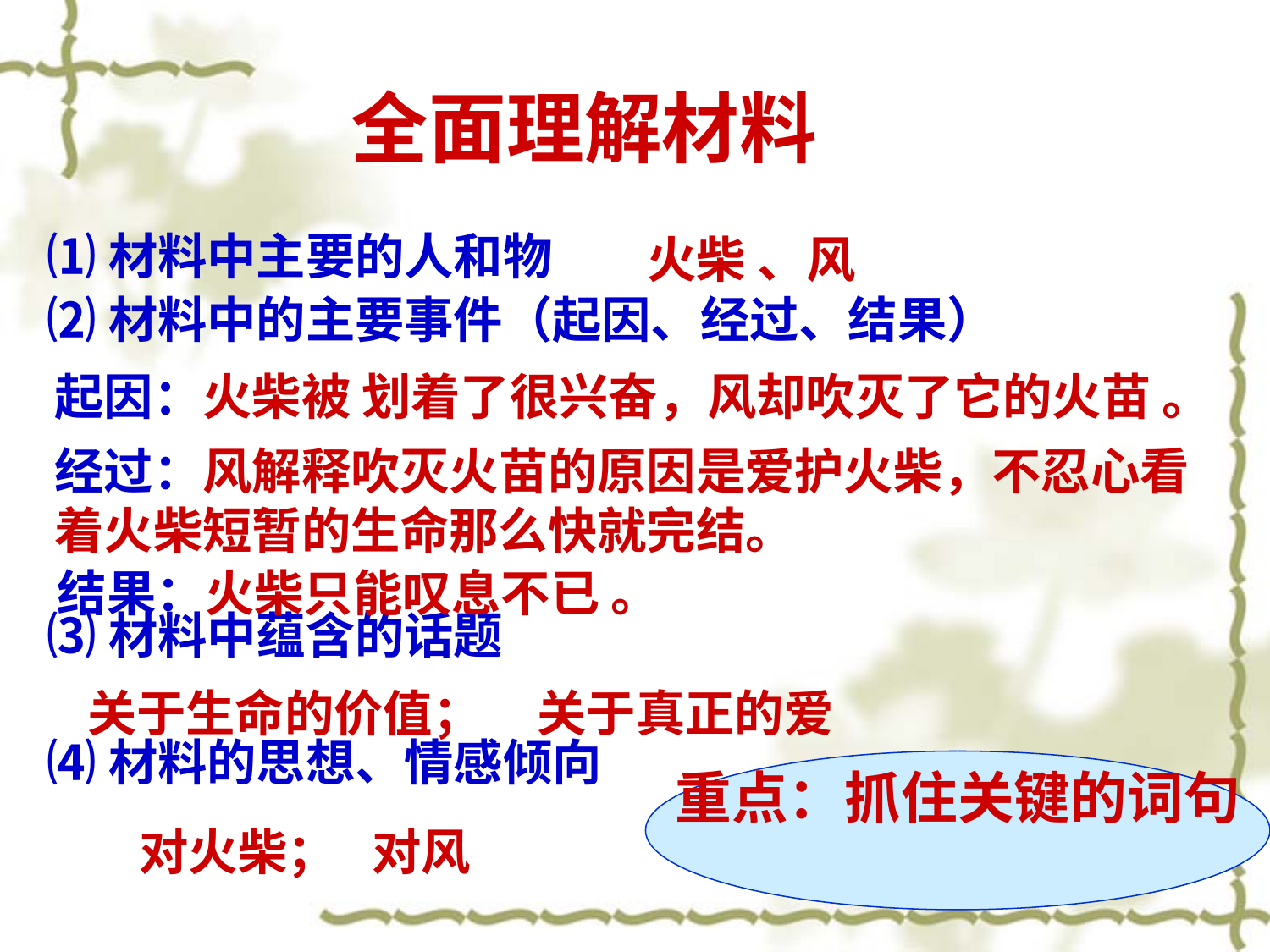

# 全面理解材料
火柴 、风

⑴材料中主要的人和物
⑵材料中的主要事件（起因、经过、结果）

⑶材料中蕴含的话题

⑷材料的思想、情感倾向
起因：火柴被 划着了很兴奋，风却吹灭了它的火苗 。
经过：风解释吹灭火苗的原因是爱护火柴，不忍心看着火柴短暂的生命那么快就完结。

结果：火柴只能叹息不已 。
关于生命的价值；
关于真正的爱
重点：抓住关键的词句

对火柴；
对风
161